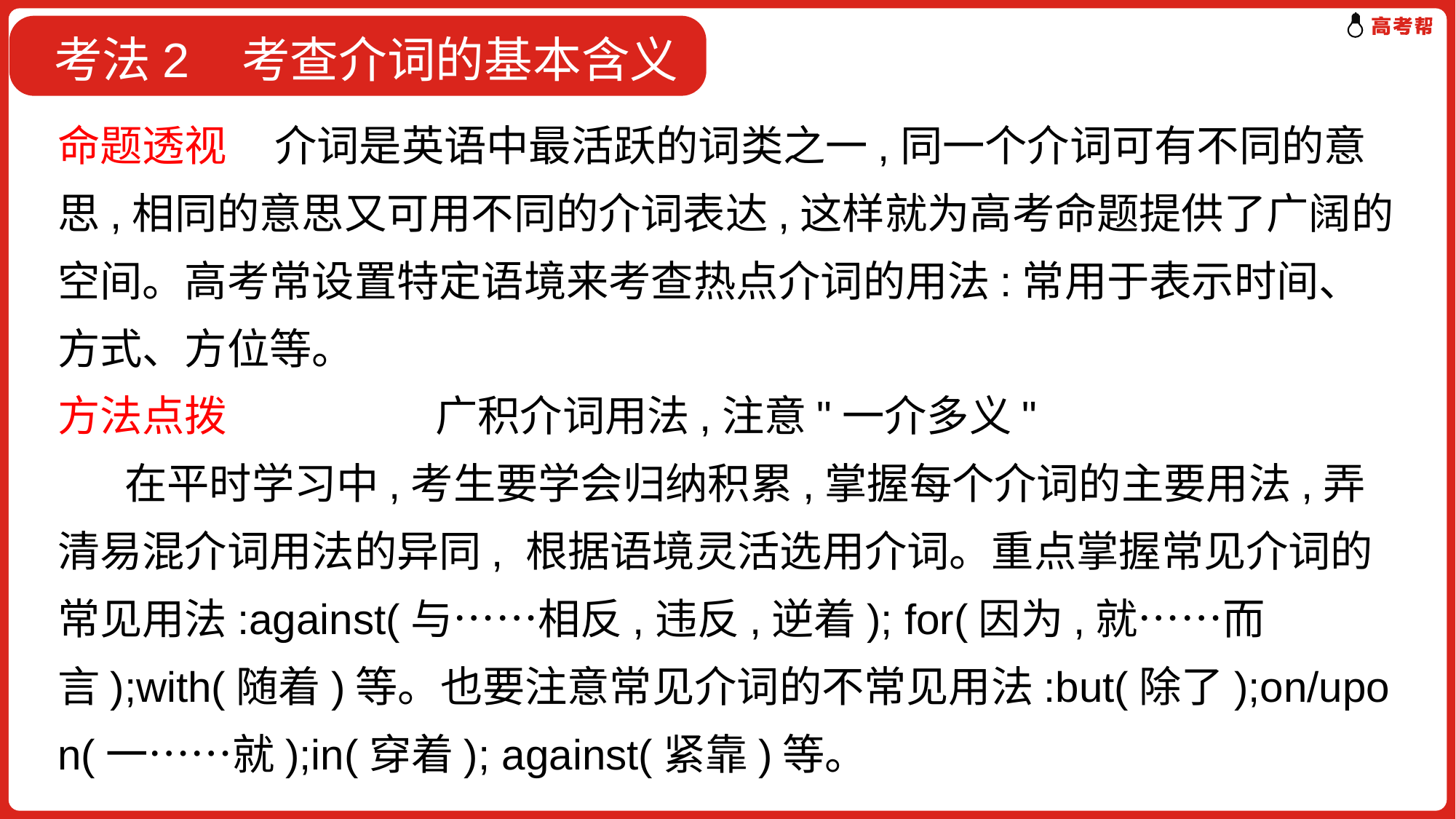

考法2   考查介词的基本含义

命题透视     介词是英语中最活跃的词类之一,同一个介词可有不同的意思,相同的意思又可用不同的介词表达,这样就为高考命题提供了广阔的空间。高考常设置特定语境来考查热点介词的用法:常用于表示时间、方式、方位等。
方法点拨                      广积介词用法,注意"一介多义"
      在平时学习中,考生要学会归纳积累,掌握每个介词的主要用法,弄清易混介词用法的异同, 根据语境灵活选用介词。重点掌握常见介词的常见用法:against(与……相反,违反,逆着); for(因为,就……而言);with(随着)等。也要注意常见介词的不常见用法:but(除了);on/upon(一……就);in(穿着); against(紧靠)等。